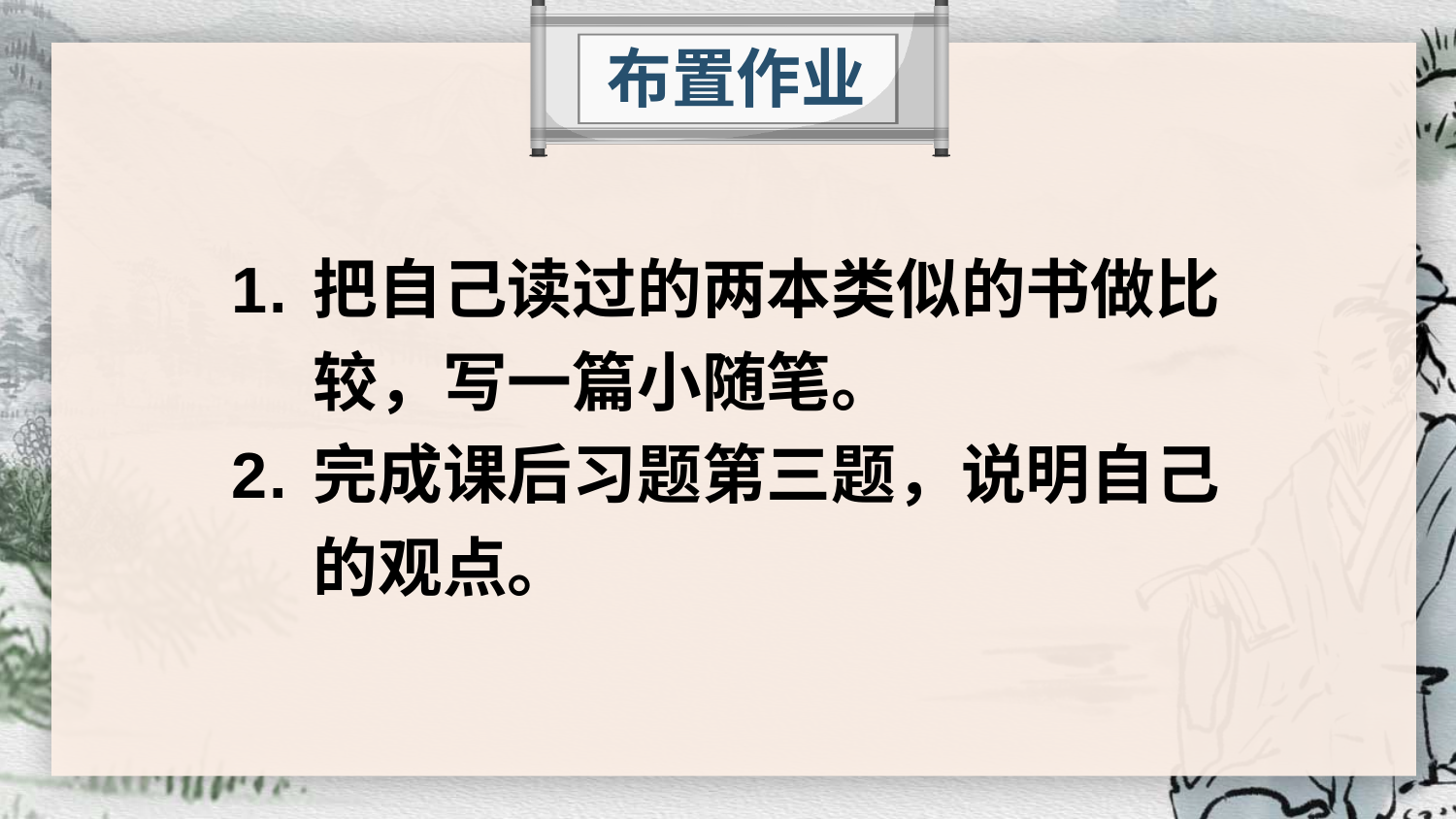

布置作业
把自己读过的两本类似的书做比较，写一篇小随笔。
完成课后习题第三题，说明自己的观点。